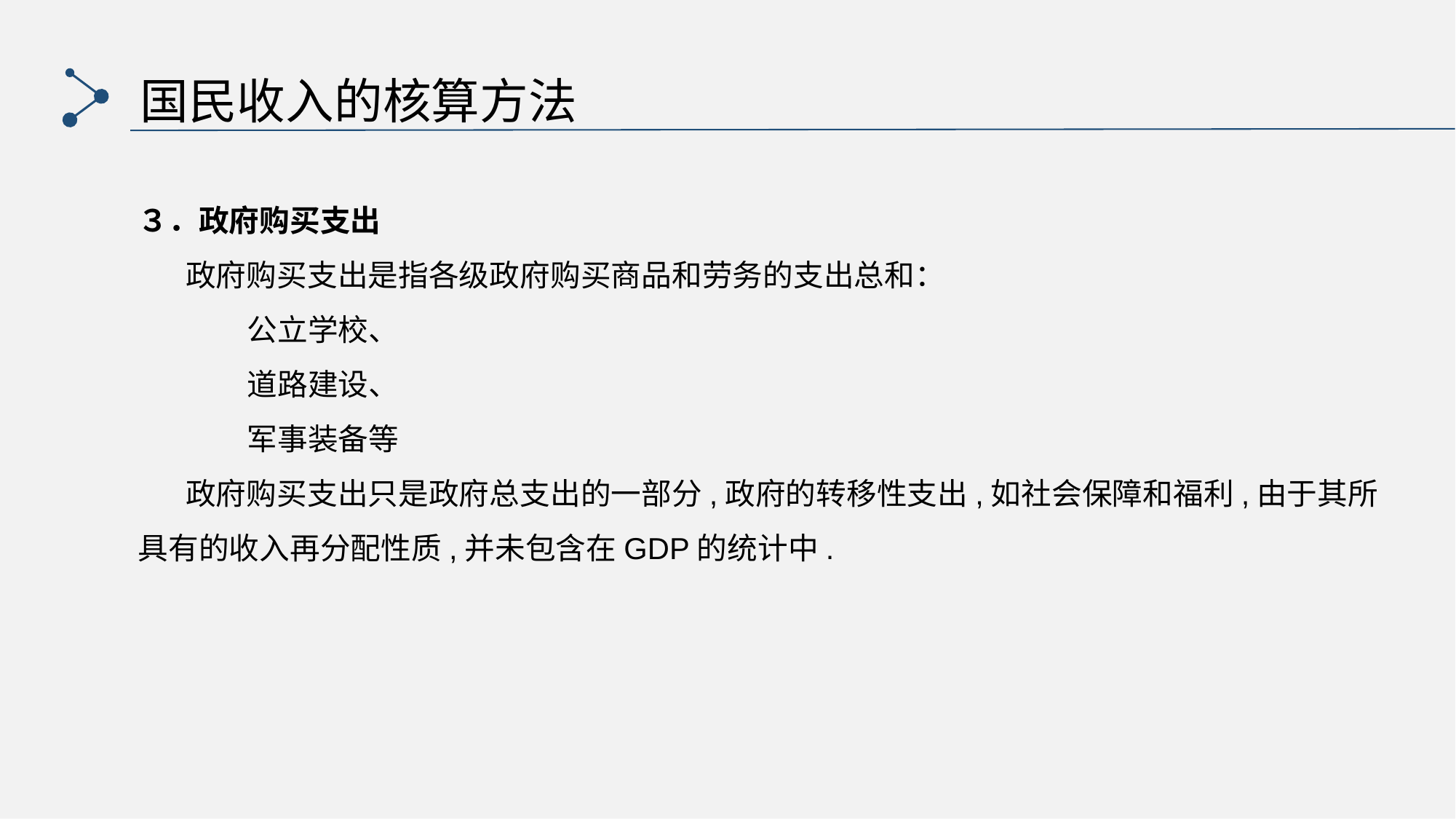

国民收入的核算方法
３．政府购买支出
      政府购买支出是指各级政府购买商品和劳务的支出总和：
	公立学校、
	道路建设、
	军事装备等
      政府购买支出只是政府总支出的一部分,政府的转移性支出,如社会保障和福利,由于其所具有的收入再分配性质,并未包含在GDP的统计中.